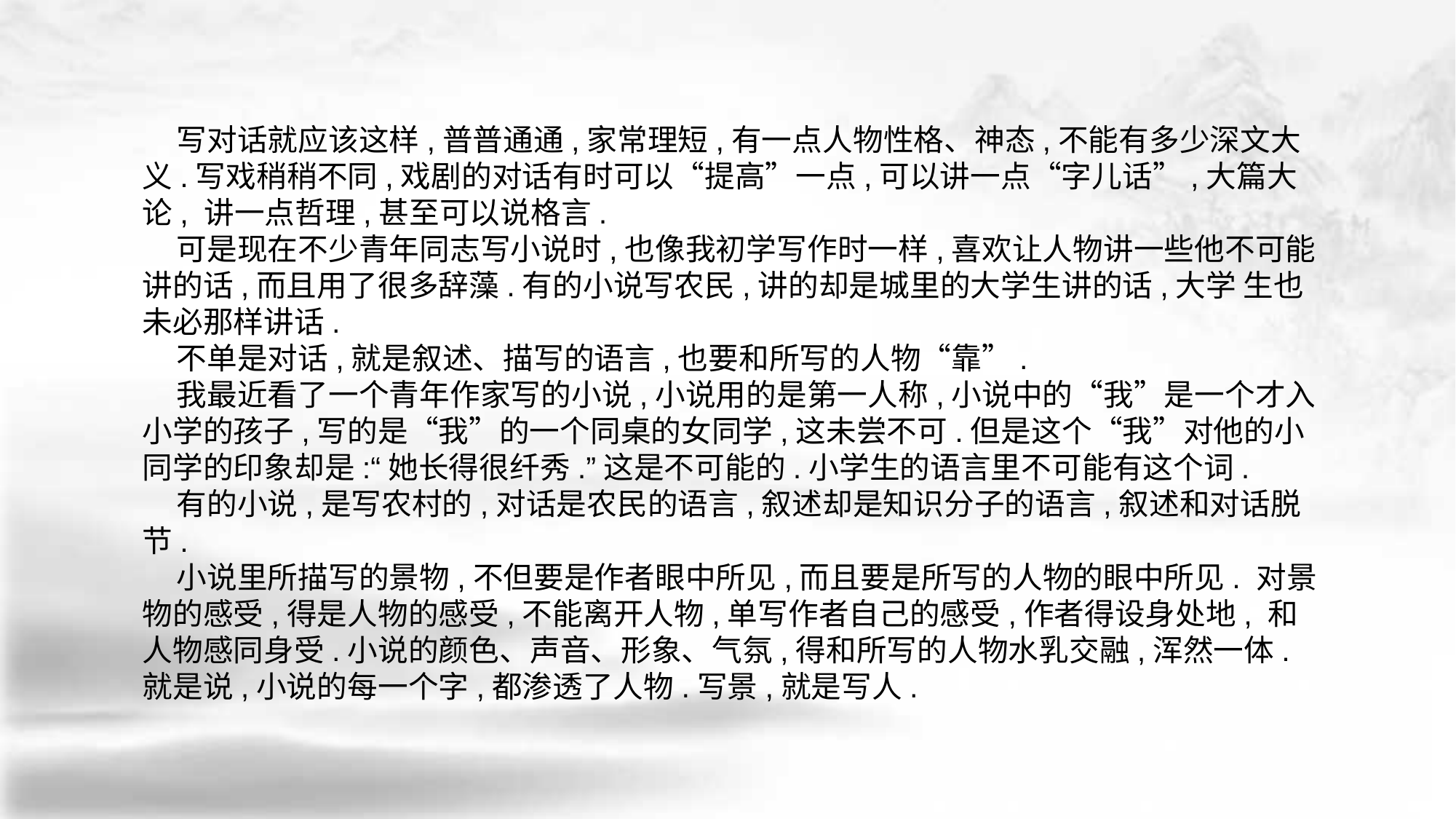

写对话就应该这样,普普通通,家常理短,有一点人物性格、神态,不能有多少深文大 义.写戏稍稍不同,戏剧的对话有时可以“提高”一点,可以讲一点“字儿话”,大篇大论, 讲一点哲理,甚至可以说格言.
    可是现在不少青年同志写小说时,也像我初学写作时一样,喜欢让人物讲一些他不可能讲的话,而且用了很多辞藻.有的小说写农民,讲的却是城里的大学生讲的话,大学 生也未必那样讲话.
    不单是对话,就是叙述、描写的语言,也要和所写的人物“靠”.
    我最近看了一个青年作家写的小说,小说用的是第一人称,小说中的“我”是一个才入小学的孩子,写的是“我”的一个同桌的女同学,这未尝不可.但是这个“我”对他的小 同学的印象却是:“她长得很纤秀.”这是不可能的.小学生的语言里不可能有这个词.
    有的小说,是写农村的,对话是农民的语言,叙述却是知识分子的语言,叙述和对话脱节.
    小说里所描写的景物,不但要是作者眼中所见,而且要是所写的人物的眼中所见. 对景物的感受,得是人物的感受,不能离开人物,单写作者自己的感受,作者得设身处地, 和人物感同身受.小说的颜色、声音、形象、气氛,得和所写的人物水乳交融,浑然一体. 就是说,小说的每一个字,都渗透了人物.写景,就是写人.